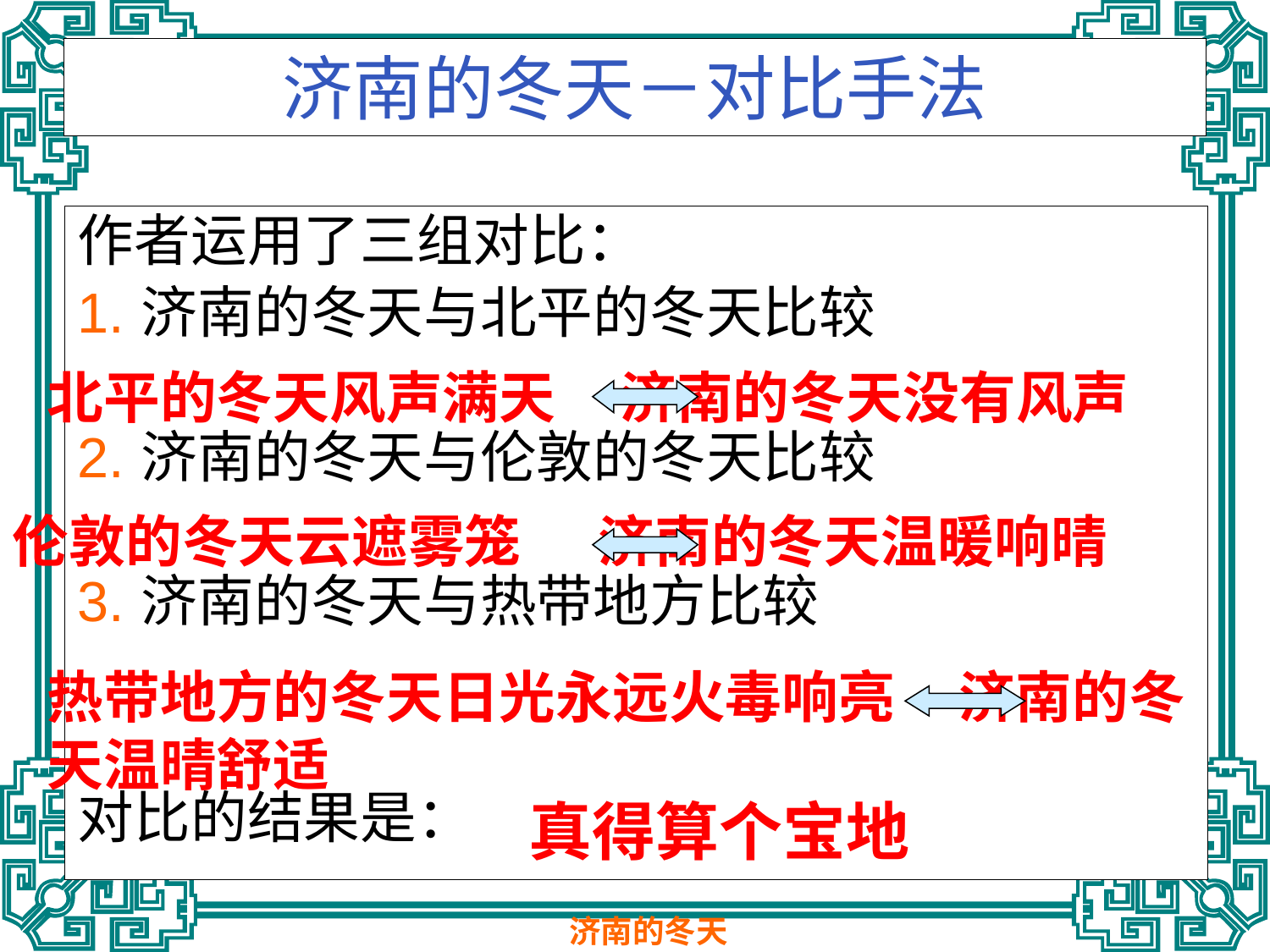

# 济南的冬天－对比手法
作者运用了三组对比：
济南的冬天与北平的冬天比较

济南的冬天与伦敦的冬天比较

济南的冬天与热带地方比较

对比的结果是：
北平的冬天风声满天     济南的冬天没有风声

伦敦的冬天云遮雾笼      济南的冬天温暖响晴

热带地方的冬天日光永远火毒响亮     济南的冬天温晴舒适

真得算个宝地